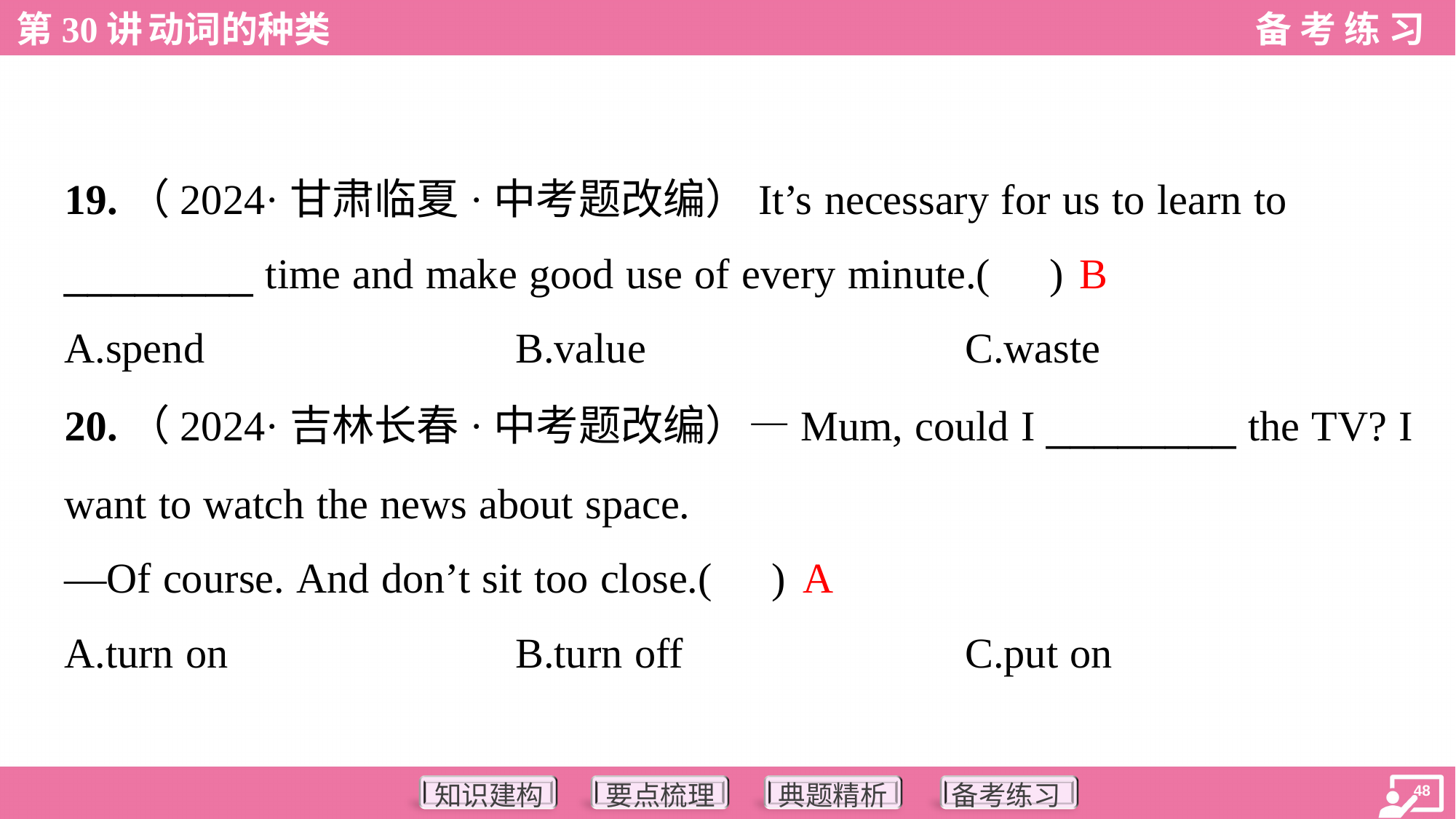

19.（2024·甘肃临夏·中考题改编）It’s necessary for us to learn to
________ time and make good use of every minute.(     )
B
A.spend	B.value	C.waste
20.（2024·吉林长春·中考题改编）—Mum, could I ________ the TV? I
want to watch the news about space.
—Of course. And don’t sit too close.(     )
A
A.turn on	B.turn off	C.put on